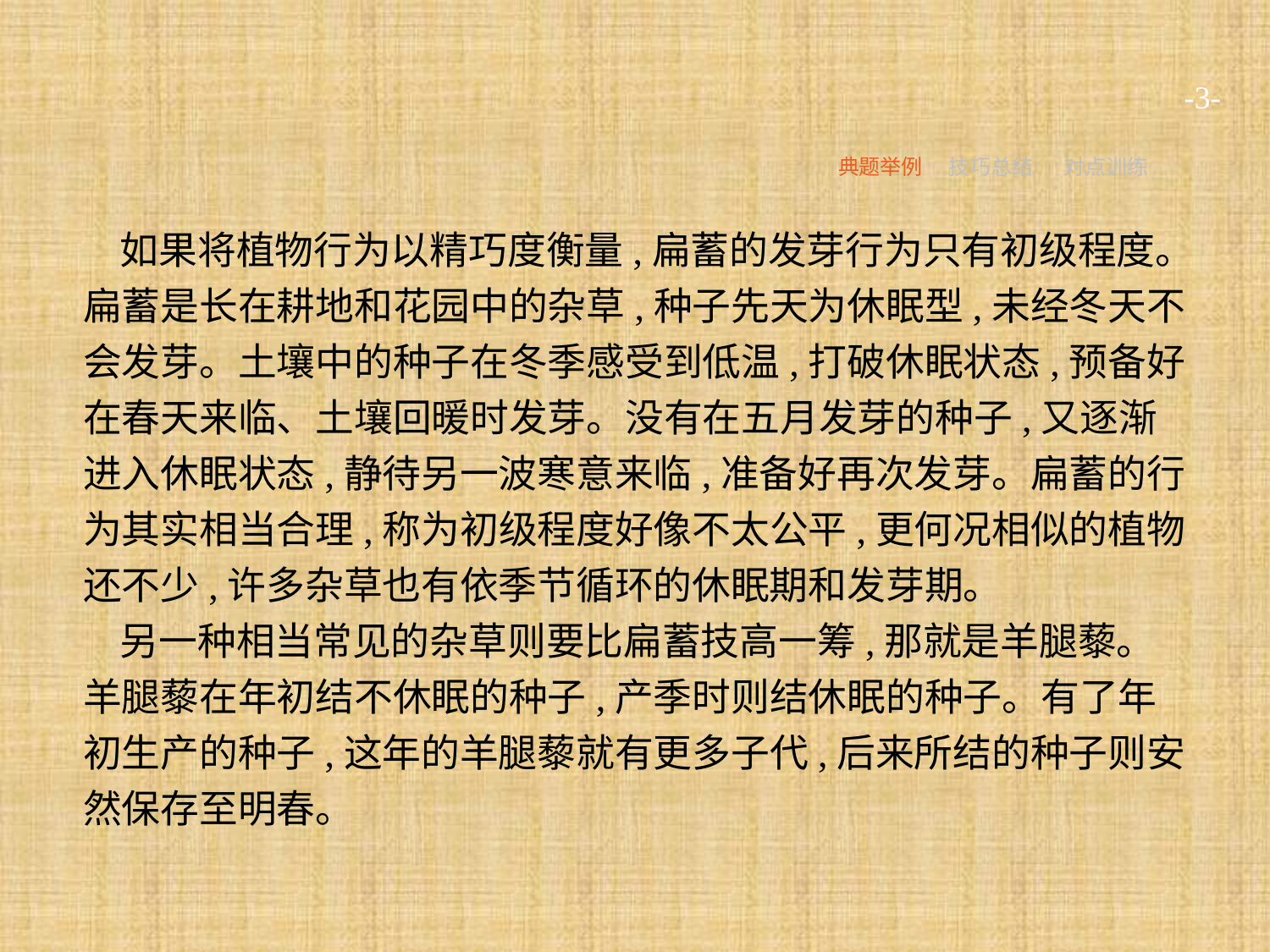

-3-
典题举例
技巧总结
对点训练
如果将植物行为以精巧度衡量,扁蓄的发芽行为只有初级程度。扁蓄是长在耕地和花园中的杂草,种子先天为休眠型,未经冬天不会发芽。土壤中的种子在冬季感受到低温,打破休眠状态,预备好在春天来临、土壤回暖时发芽。没有在五月发芽的种子,又逐渐进入休眠状态,静待另一波寒意来临,准备好再次发芽。扁蓄的行为其实相当合理,称为初级程度好像不太公平,更何况相似的植物还不少,许多杂草也有依季节循环的休眠期和发芽期。
另一种相当常见的杂草则要比扁蓄技高一筹,那就是羊腿藜。羊腿藜在年初结不休眠的种子,产季时则结休眠的种子。有了年初生产的种子,这年的羊腿藜就有更多子代,后来所结的种子则安然保存至明春。